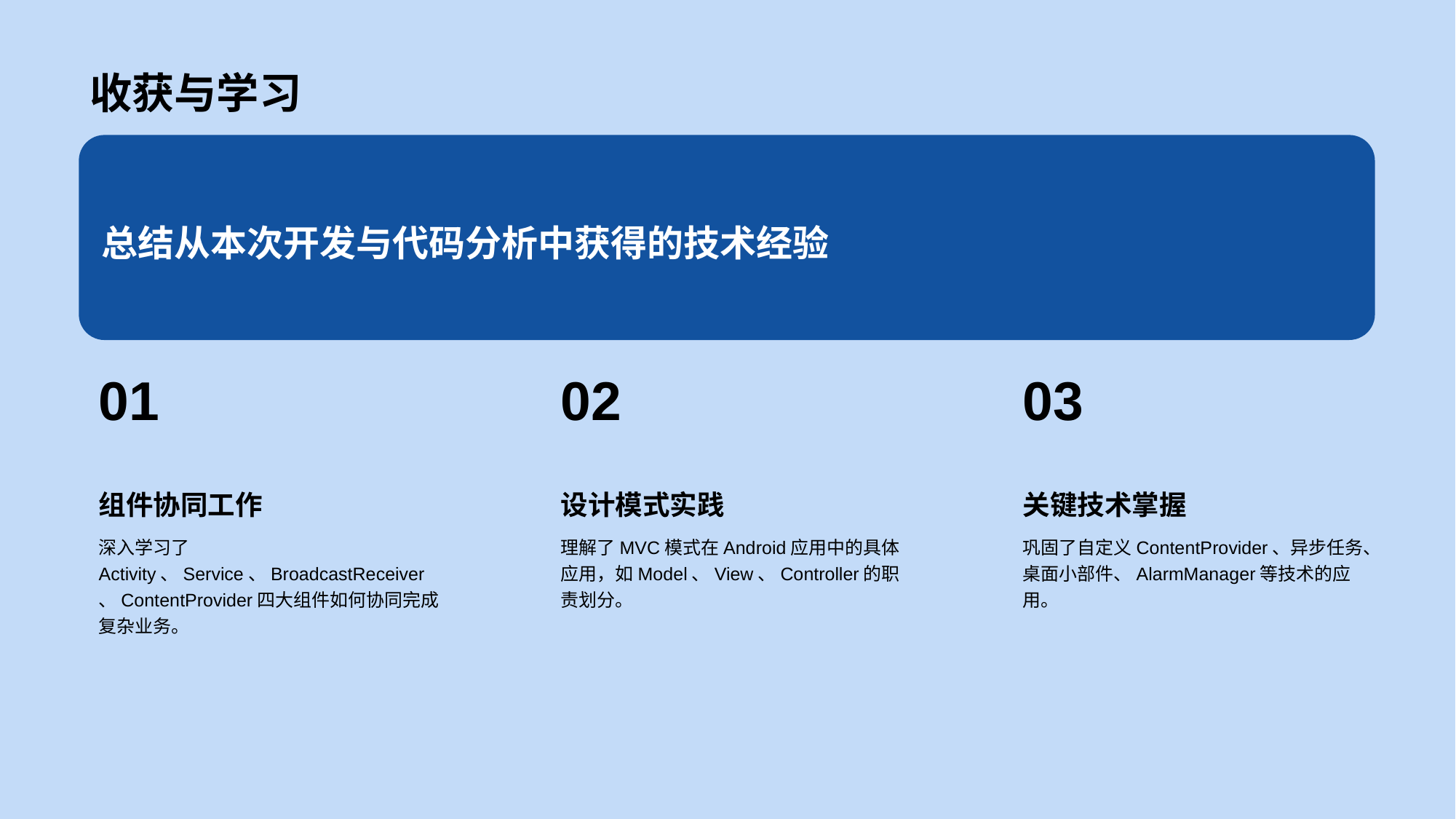

收获与学习

总结从本次开发与代码分析中获得的技术经验
01
组件协同工作
深入学习了Activity、Service、BroadcastReceiver、ContentProvider四大组件如何协同完成复杂业务。
02
设计模式实践
理解了MVC模式在Android应用中的具体应用，如Model、View、Controller的职责划分。
03
关键技术掌握
巩固了自定义ContentProvider、异步任务、桌面小部件、AlarmManager等技术的应用。